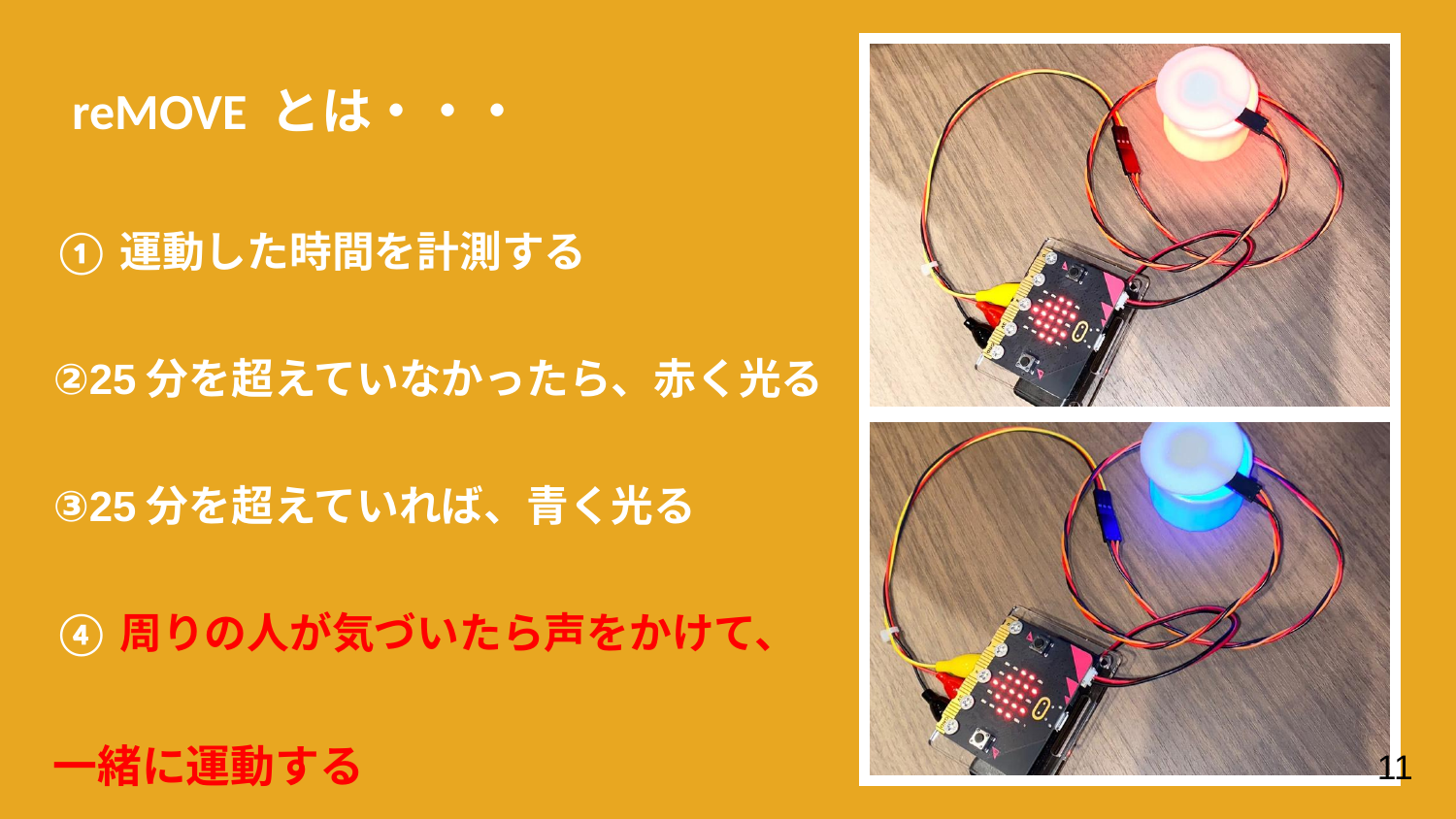

reMOVE とは・・・
①運動した時間を計測する
②25分を超えていなかったら、赤く光る
③25分を超えていれば、青く光る
④周りの人が気づいたら声をかけて、
一緒に運動する

11